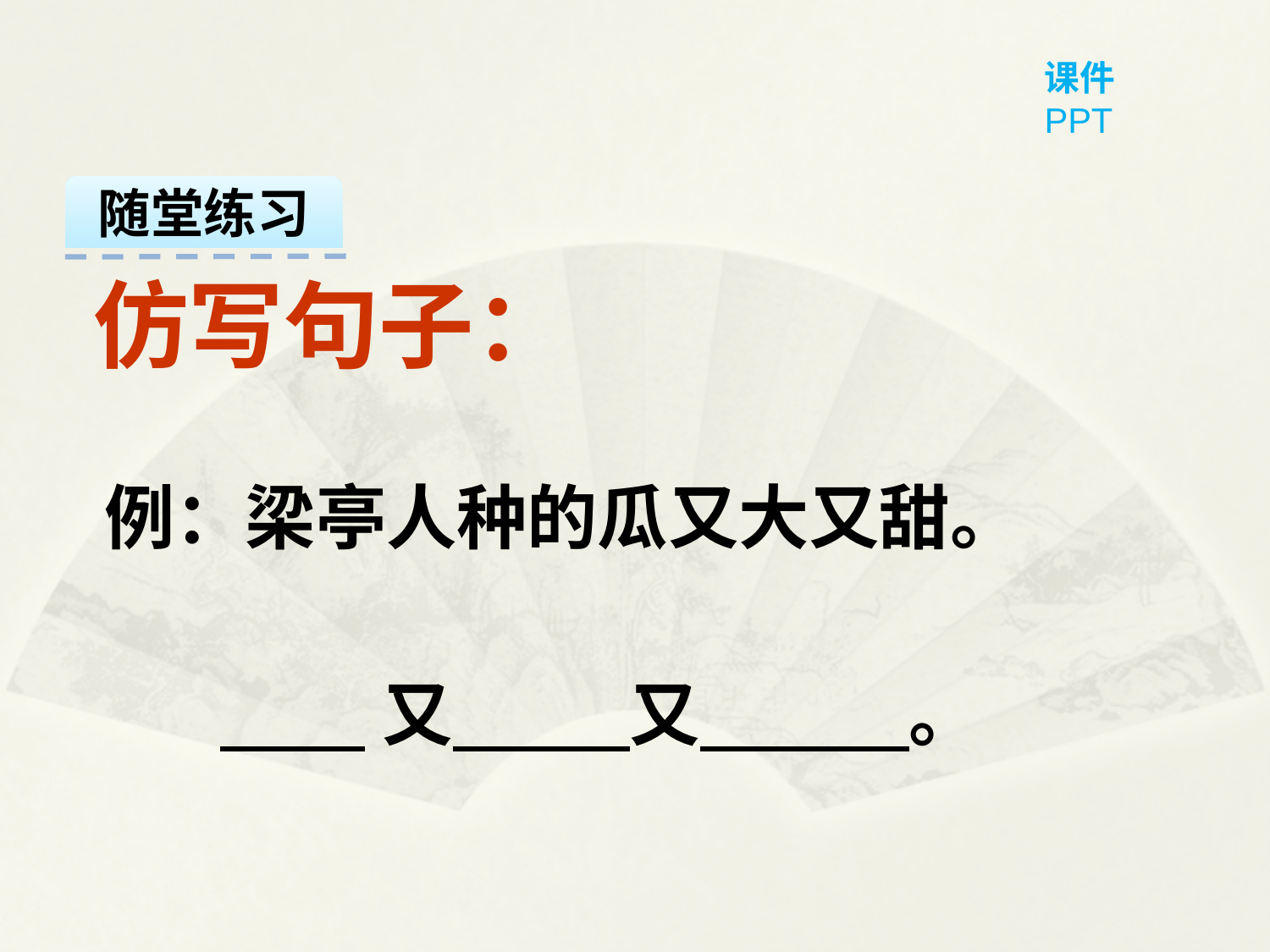

课件PPT

  仿写句子：

     例：梁亭人种的瓜又大又甜。

                     又           又             。
随堂练习